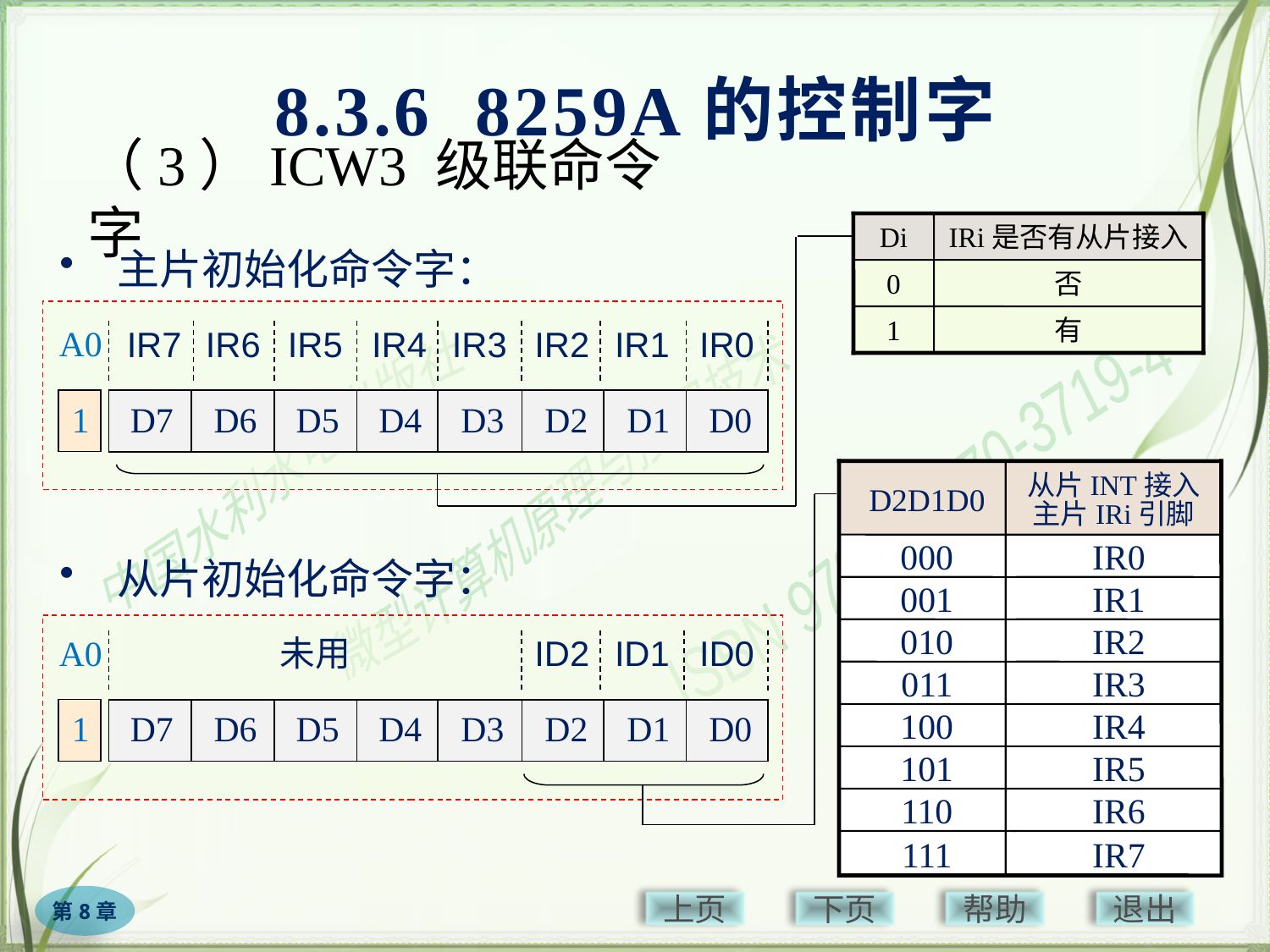

8.3.6  8259A的控制字
# （3）ICW3 级联命令字
Di

IRi是否有从片接入

0

否
1

有

　主片初始化命令字：

IR7
IR6
IR5
IR4

IR3
IR2
IR1
IR0

D7
D6
D5
D4
D3
D2
D1
D0
A0

1

D2D1D0
从片INT接入
主片IRi引脚

000
IR0
001

IR1

010

IR2

011

IR3

100

IR4

101

IR5

110

IR6

111

IR7

　从片初始化命令字：

未用
ID2
ID1
ID0

D7
D6
D5
D4
D3
D2
D1
D0
A0

1